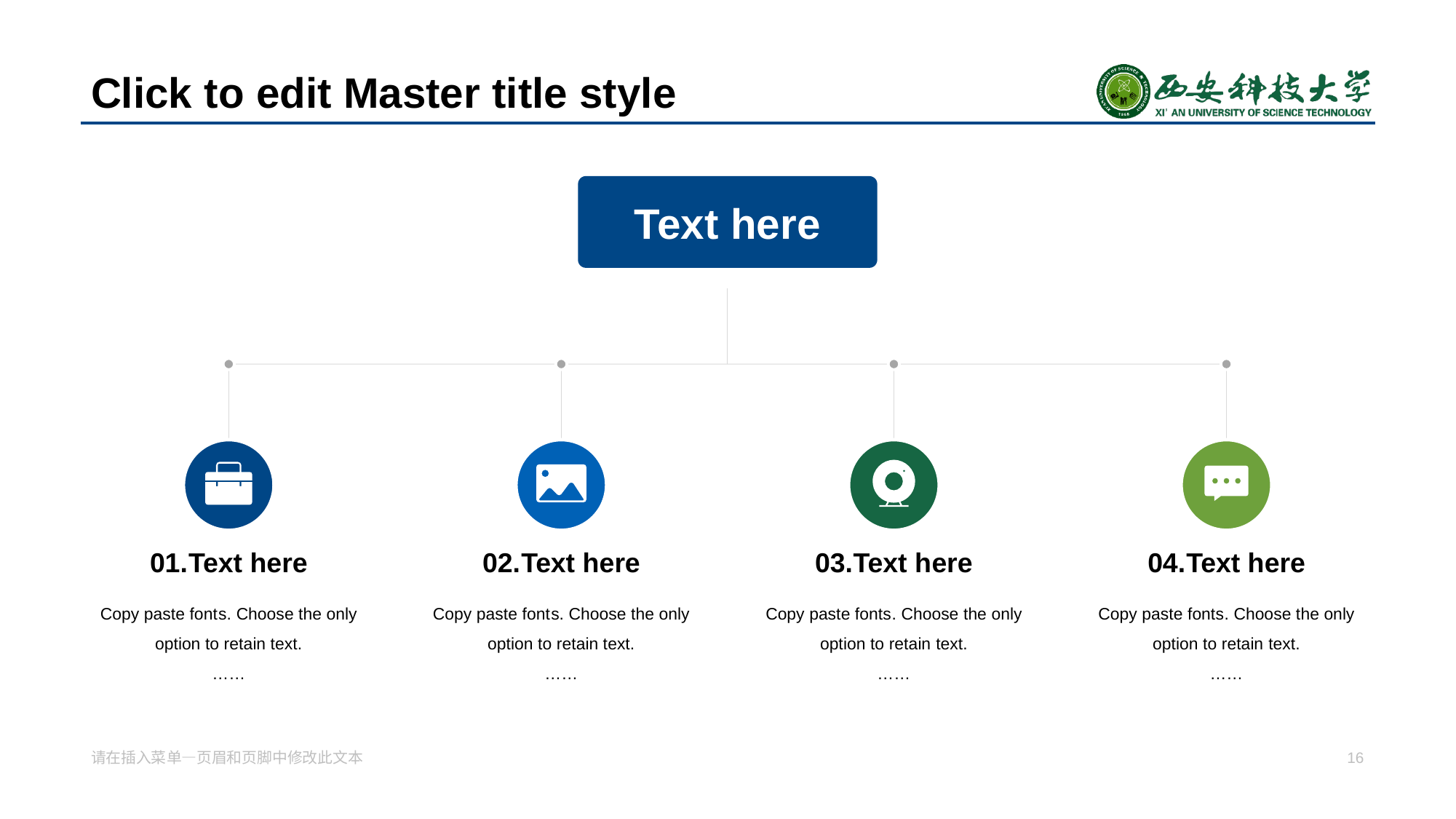

# Click to  edit Master title style
Tex t he re

01.  Text here
02.  Text here
03. Text h ere
04.  Text here
Copy paste font  s. Choose the only option to retain text.
……
Copy paste font  s. Choose the only option to retain text.
……
Copy paste fonts . Choose the only option to retain  text.
……
Copy paste fonts . Choose the only option to retain  text.
……
请在插入菜 单—页眉和页脚中修改此文本
16